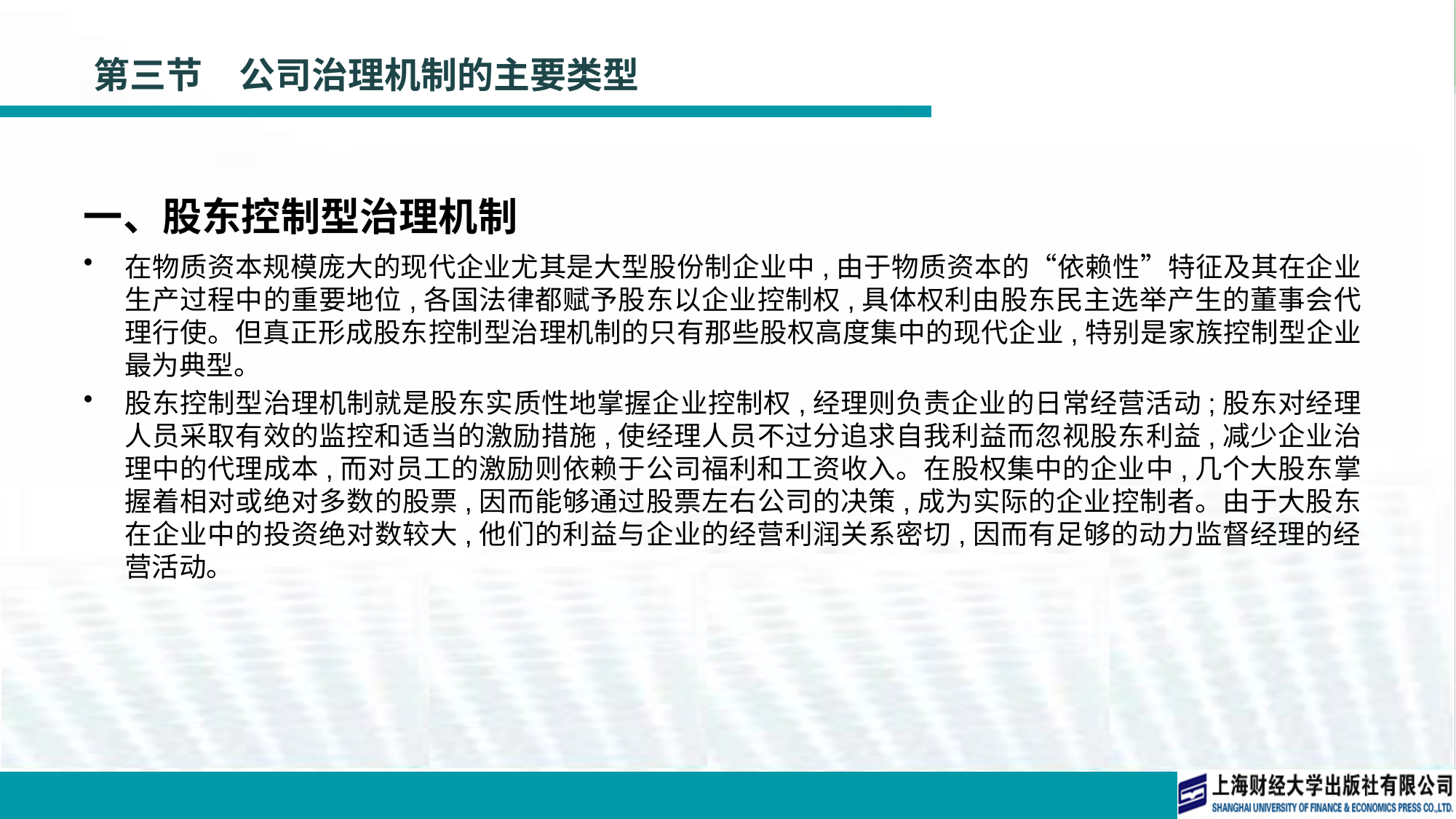

# 第三节　公司治理机制的主要类型
一、股东控制型治理机制
在物质资本规模庞大的现代企业尤其是大型股份制企业中,由于物质资本的“依赖性”特征及其在企业生产过程中的重要地位,各国法律都赋予股东以企业控制权,具体权利由股东民主选举产生的董事会代理行使。但真正形成股东控制型治理机制的只有那些股权高度集中的现代企业,特别是家族控制型企业最为典型。
股东控制型治理机制就是股东实质性地掌握企业控制权,经理则负责企业的日常经营活动;股东对经理人员采取有效的监控和适当的激励措施,使经理人员不过分追求自我利益而忽视股东利益,减少企业治理中的代理成本,而对员工的激励则依赖于公司福利和工资收入。在股权集中的企业中,几个大股东掌握着相对或绝对多数的股票,因而能够通过股票左右公司的决策,成为实际的企业控制者。由于大股东在企业中的投资绝对数较大,他们的利益与企业的经营利润关系密切,因而有足够的动力监督经理的经营活动。